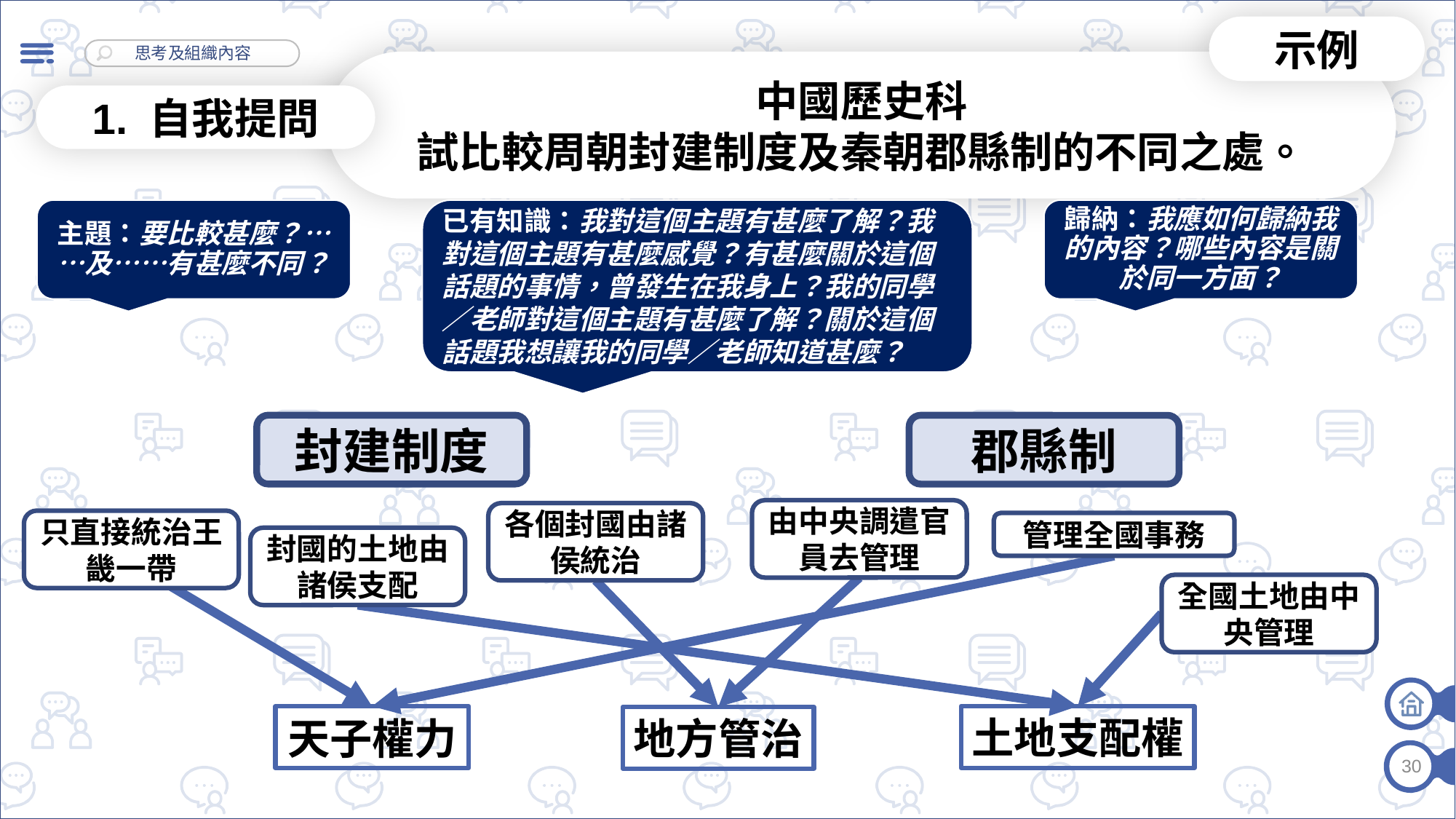

示例
中國歷史科
試比較周朝封建制度及秦朝郡縣制的不同之處。
1. 自我提問
已有知識：我對這個主題有甚麼了解？我對這個主題有甚麼感覺？有甚麼關於這個話題的事情，曾發生在我身上？我的同學／老師對這個主題有甚麼了解？關於這個話題我想讓我的同學／老師知道甚麼？
主題：要比較甚麼？……及……有甚麼不同？
歸納：我應如何歸納我的內容？哪些內容是關於同一方面？

封建制度

郡縣制
由中央調遣官員去管理
各個封國由諸侯統治
只直接統治王畿一帶
管理全國事務
封國的土地由諸侯支配
全國土地由中央管理
土地支配權
天子權力
地方管治
30